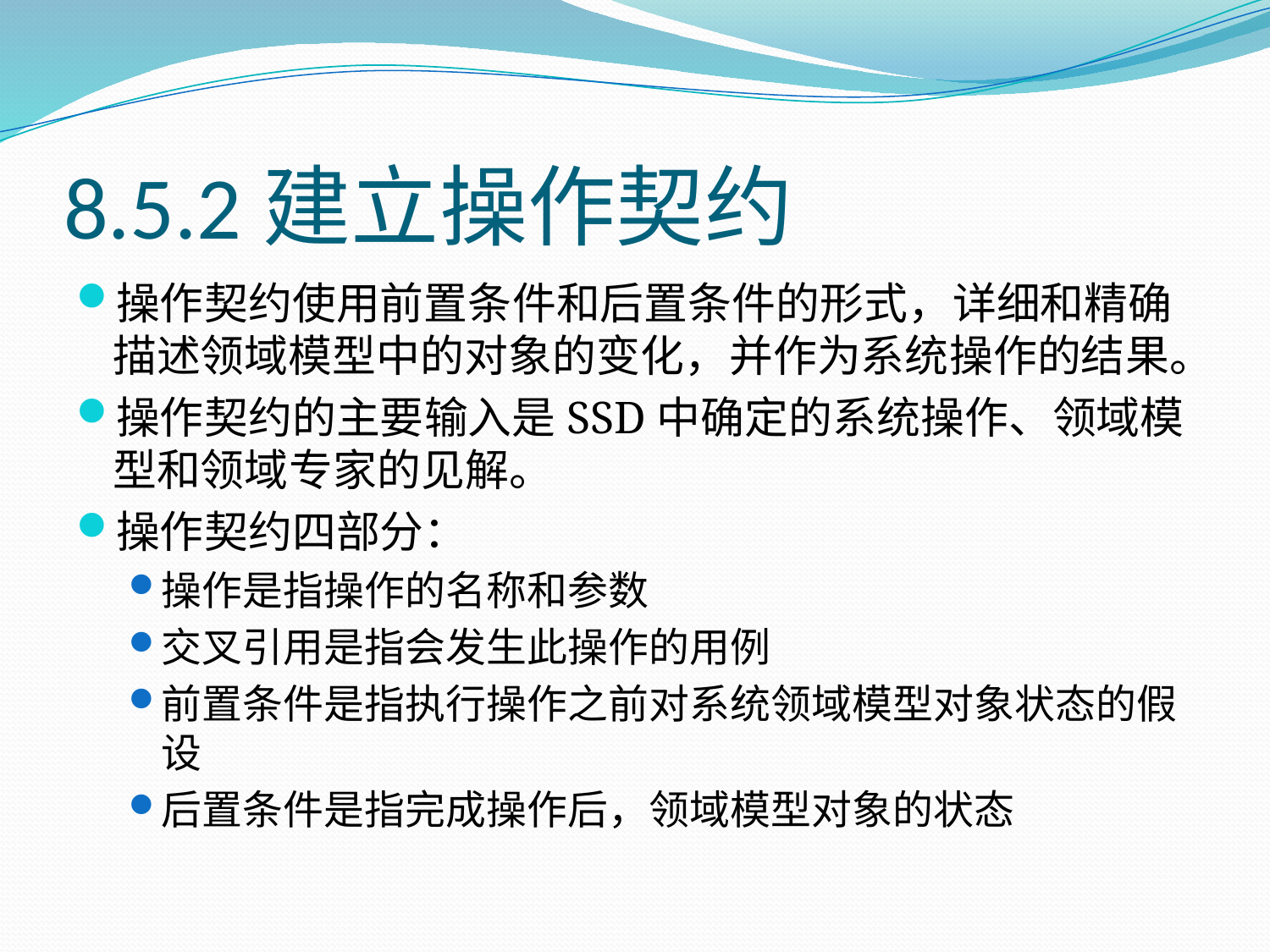

# 8.5.2建立操作契约
操作契约使用前置条件和后置条件的形式，详细和精确描述领域模型中的对象的变化，并作为系统操作的结果。
操作契约的主要输入是SSD中确定的系统操作、领域模型和领域专家的见解。
操作契约四部分：
操作是指操作的名称和参数
交叉引用是指会发生此操作的用例
前置条件是指执行操作之前对系统领域模型对象状态的假设
后置条件是指完成操作后，领域模型对象的状态